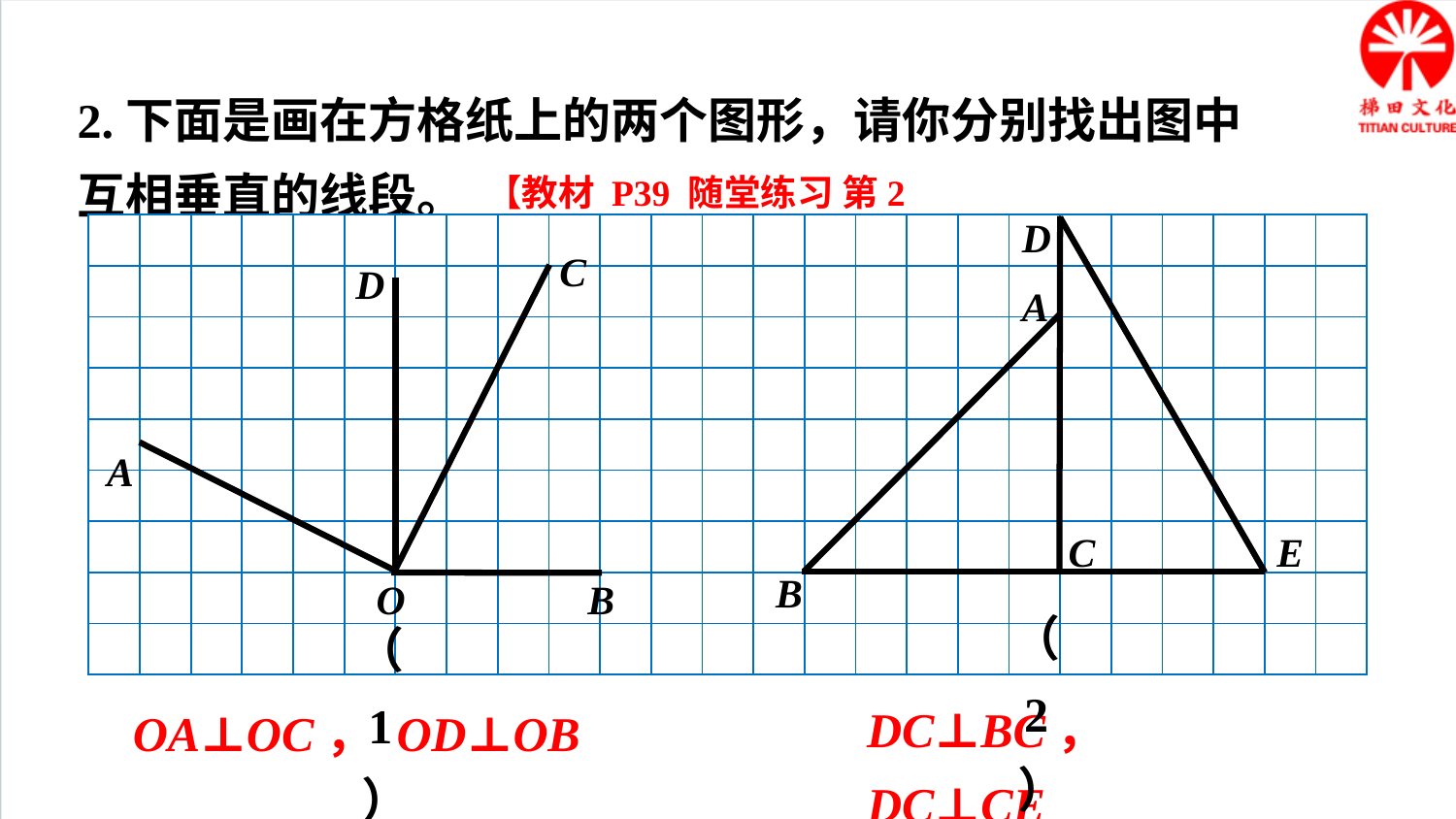

2.下面是画在方格纸上的两个图形，请你分别找出图中互相垂直的线段。
【教材 P39 随堂练习 第2题】
D
A
C
E
B
（2）
|  |  |  |  |  |  |  |  |  |  |  |  |  |  |  |  |  |  |  |  |  |  |  |  |  |
| --- | --- | --- | --- | --- | --- | --- | --- | --- | --- | --- | --- | --- | --- | --- | --- | --- | --- | --- | --- | --- | --- | --- | --- | --- |
|  |  |  |  |  |  |  |  |  |  |  |  |  |  |  |  |  |  |  |  |  |  |  |  |  |
|  |  |  |  |  |  |  |  |  |  |  |  |  |  |  |  |  |  |  |  |  |  |  |  |  |
|  |  |  |  |  |  |  |  |  |  |  |  |  |  |  |  |  |  |  |  |  |  |  |  |  |
|  |  |  |  |  |  |  |  |  |  |  |  |  |  |  |  |  |  |  |  |  |  |  |  |  |
|  |  |  |  |  |  |  |  |  |  |  |  |  |  |  |  |  |  |  |  |  |  |  |  |  |
|  |  |  |  |  |  |  |  |  |  |  |  |  |  |  |  |  |  |  |  |  |  |  |  |  |
|  |  |  |  |  |  |  |  |  |  |  |  |  |  |  |  |  |  |  |  |  |  |  |  |  |
|  |  |  |  |  |  |  |  |  |  |  |  |  |  |  |  |  |  |  |  |  |  |  |  |  |
C
D
A
O
B
（1）
DC⊥BC， DC⊥CE
OA⊥OC， OD⊥OB